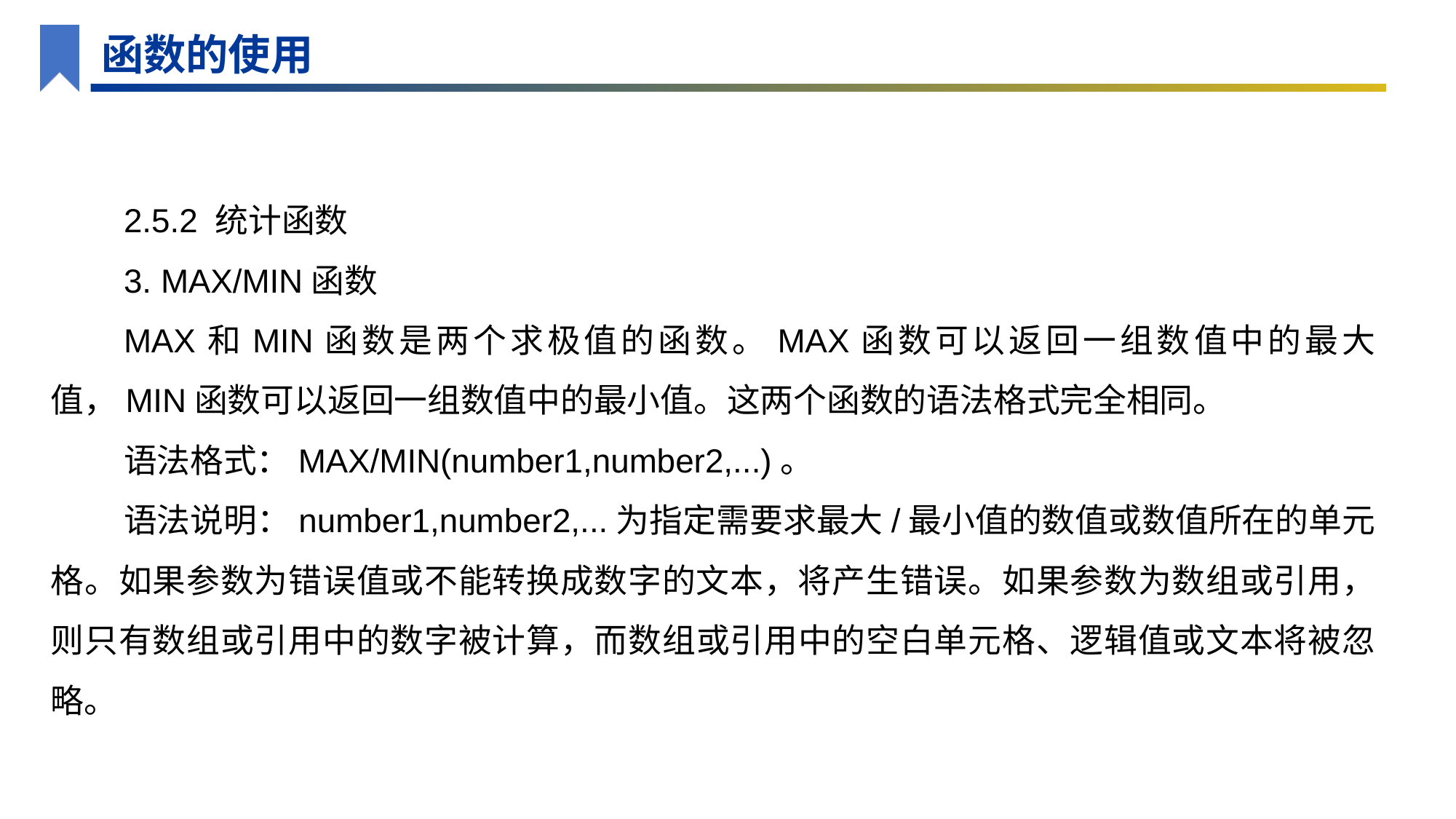

函数的使用
2.5.2 统计函数
3. MAX/MIN函数
MAX和MIN函数是两个求极值的函数。MAX函数可以返回一组数值中的最大值，MIN函数可以返回一组数值中的最小值。这两个函数的语法格式完全相同。
语法格式：MAX/MIN(number1,number2,...)。
语法说明：number1,number2,...为指定需要求最大/最小值的数值或数值所在的单元格。如果参数为错误值或不能转换成数字的文本，将产生错误。如果参数为数组或引用，则只有数组或引用中的数字被计算，而数组或引用中的空白单元格、逻辑值或文本将被忽略。